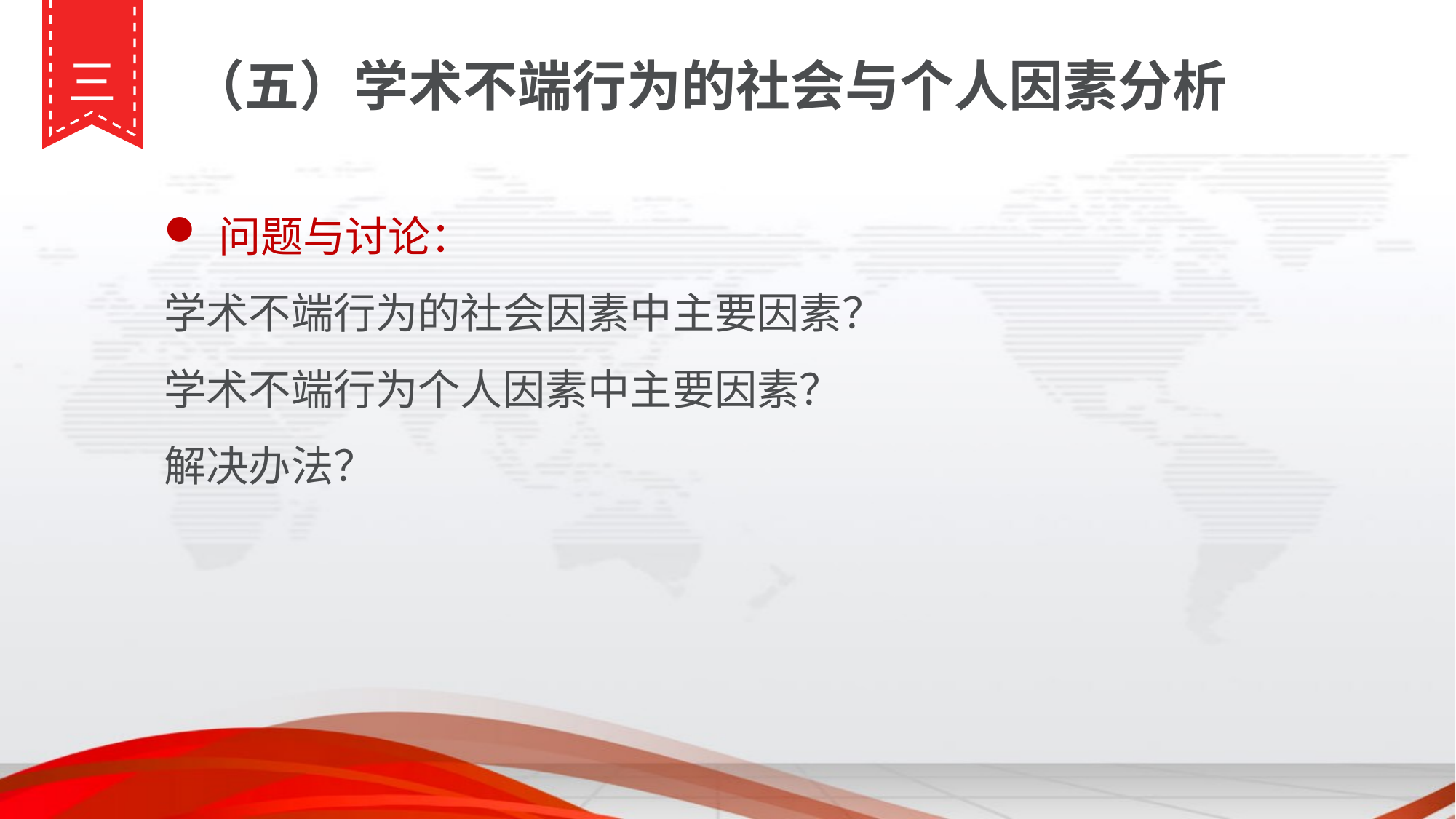

三
（五）学术不端行为的社会与个人因素分析
问题与讨论：
学术不端行为的社会因素中主要因素？
学术不端行为个人因素中主要因素？
解决办法？